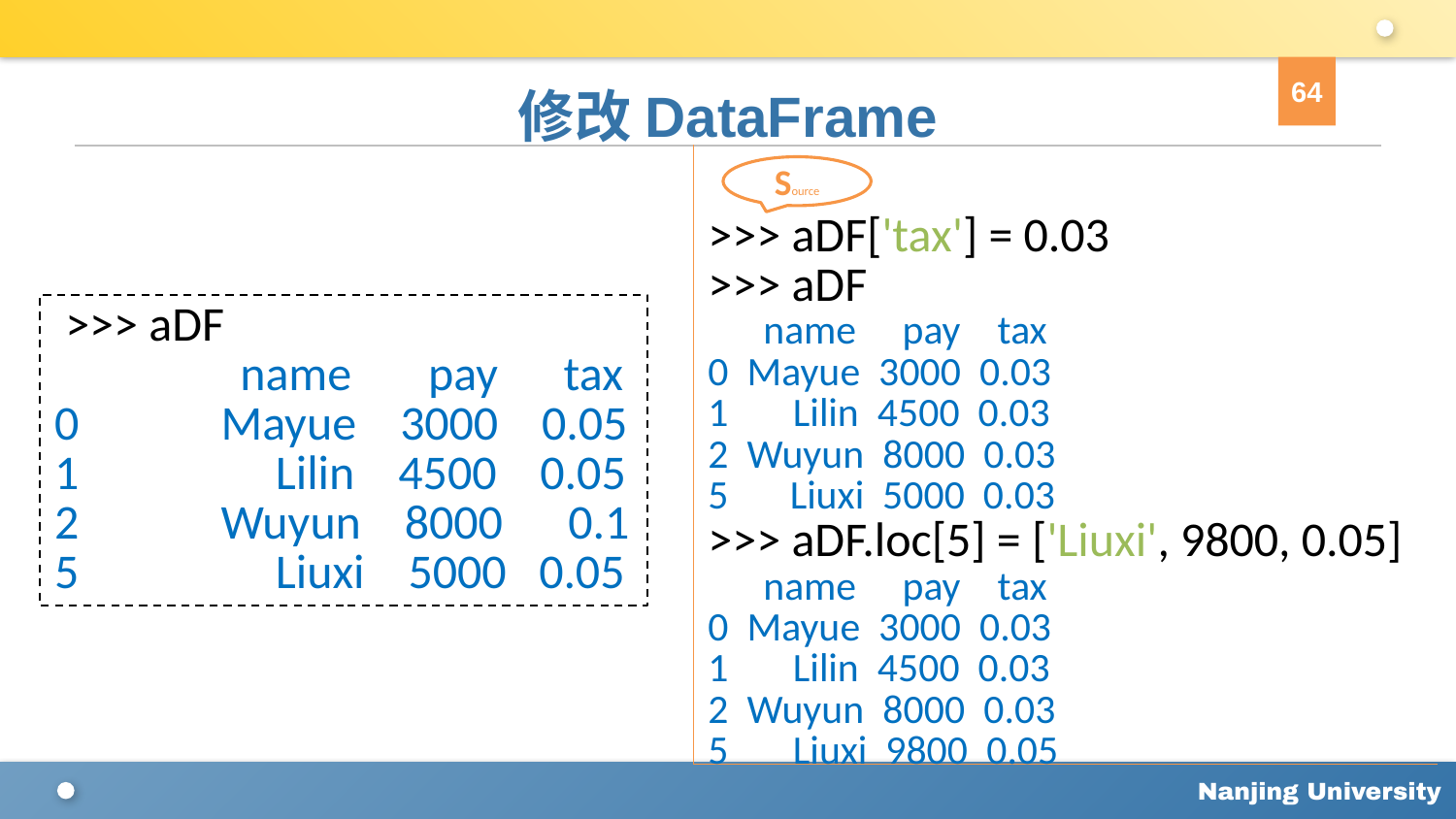

64
# 修改DataFrame

>>> aDF['tax'] = 0.03
>>> aDF
      name     pay    tax
0  Mayue  3000  0.03
1       Lilin  4500  0.03
2  Wuyun  8000  0.03
 Liuxi  5000  0.03
>>> aDF.loc[5] = ['Liuxi', 9800, 0.05]
      name     pay    tax
0  Mayue  3000  0.03
1       Lilin  4500  0.03
2  Wuyun  8000  0.03
5       Liuxi  9800  0.05
Source
 >>> aDF
                 name       pay      tax
0             Mayue    3000    0.05
1                  Lilin    4500    0.05
2             Wuyun    8000      0.1
5                  Liuxi    5000   0.05